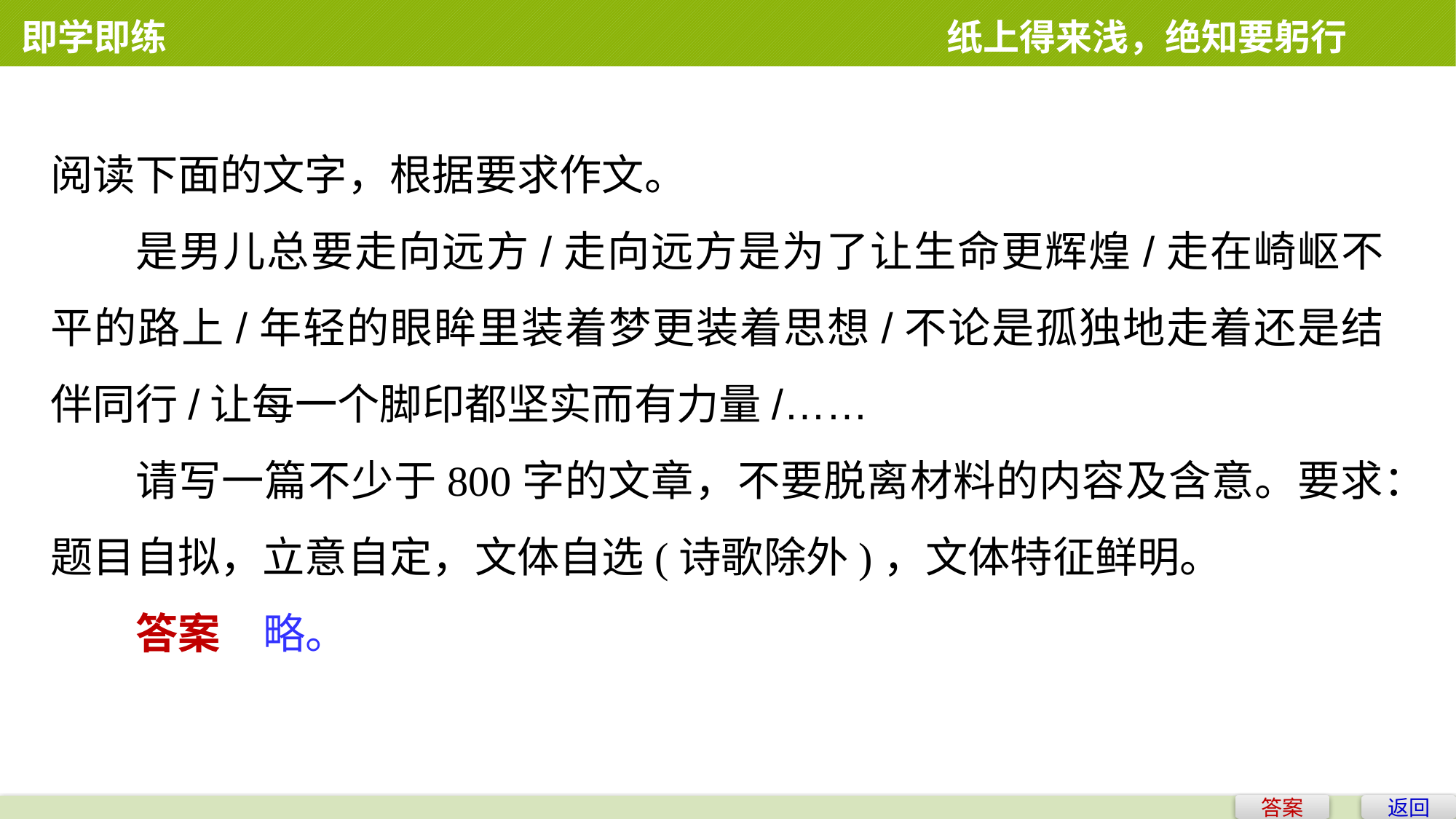

即学即练                                 　　　　　　　　　　　　　　纸上得来浅，绝知要躬行
阅读下面的文字，根据要求作文。
是男儿总要走向远方/走向远方是为了让生命更辉煌/走在崎岖不平的路上/年轻的眼眸里装着梦更装着思想/不论是孤独地走着还是结伴同行/让每一个脚印都坚实而有力量/……
请写一篇不少于800字的文章，不要脱离材料的内容及含意。要求：题目自拟，立意自定，文体自选(诗歌除外)，文体特征鲜明。
答案　略。
答案
返回